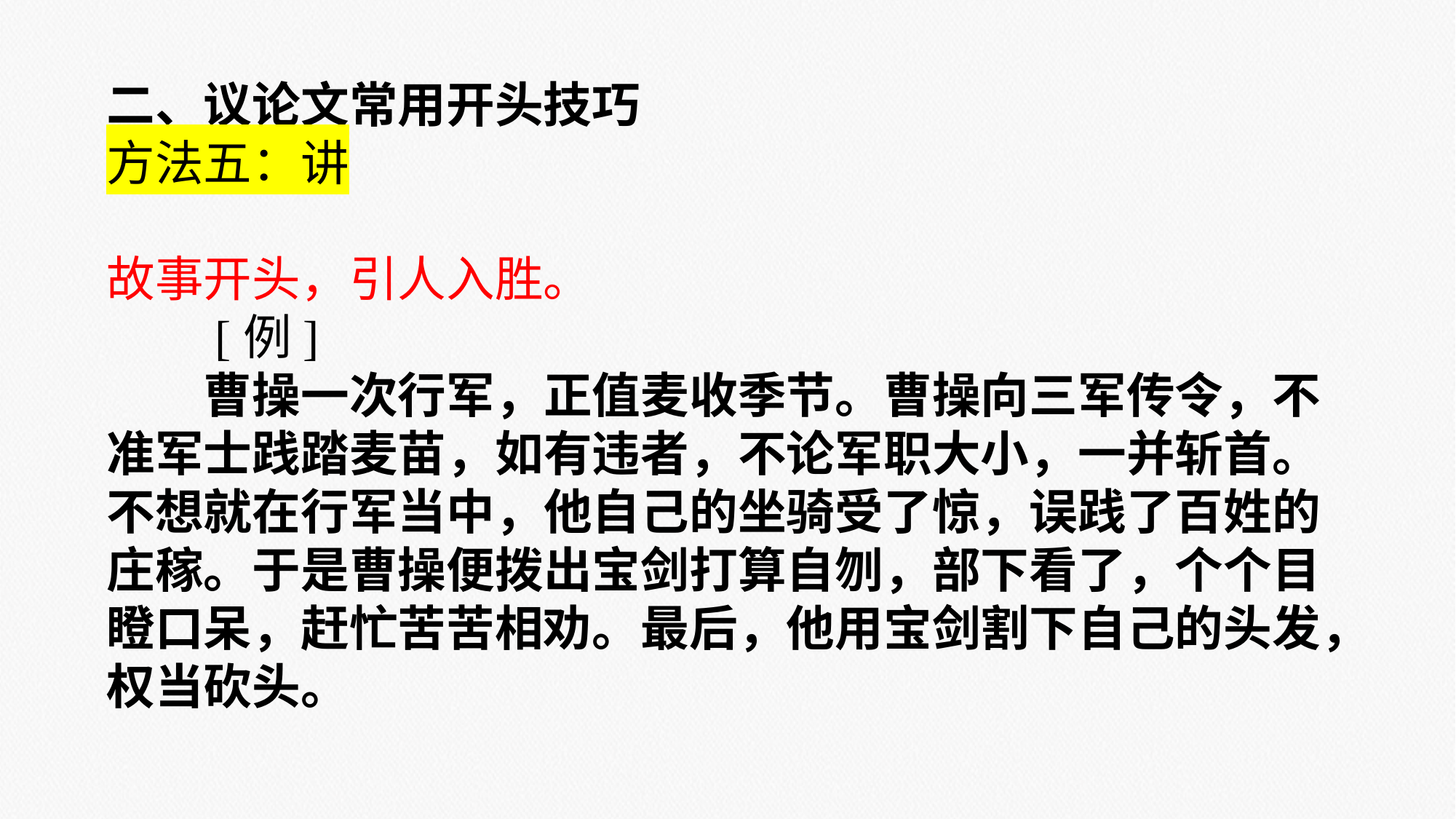

二、议论文常用开头技巧
方法五：讲

故事开头，引人入胜。
　　[例]
　　曹操一次行军，正值麦收季节。曹操向三军传令，不准军士践踏麦苗，如有违者，不论军职大小，一并斩首。不想就在行军当中，他自己的坐骑受了惊，误践了百姓的庄稼。于是曹操便拨出宝剑打算自刎，部下看了，个个目瞪口呆，赶忙苦苦相劝。最后，他用宝剑割下自己的头发，权当砍头。